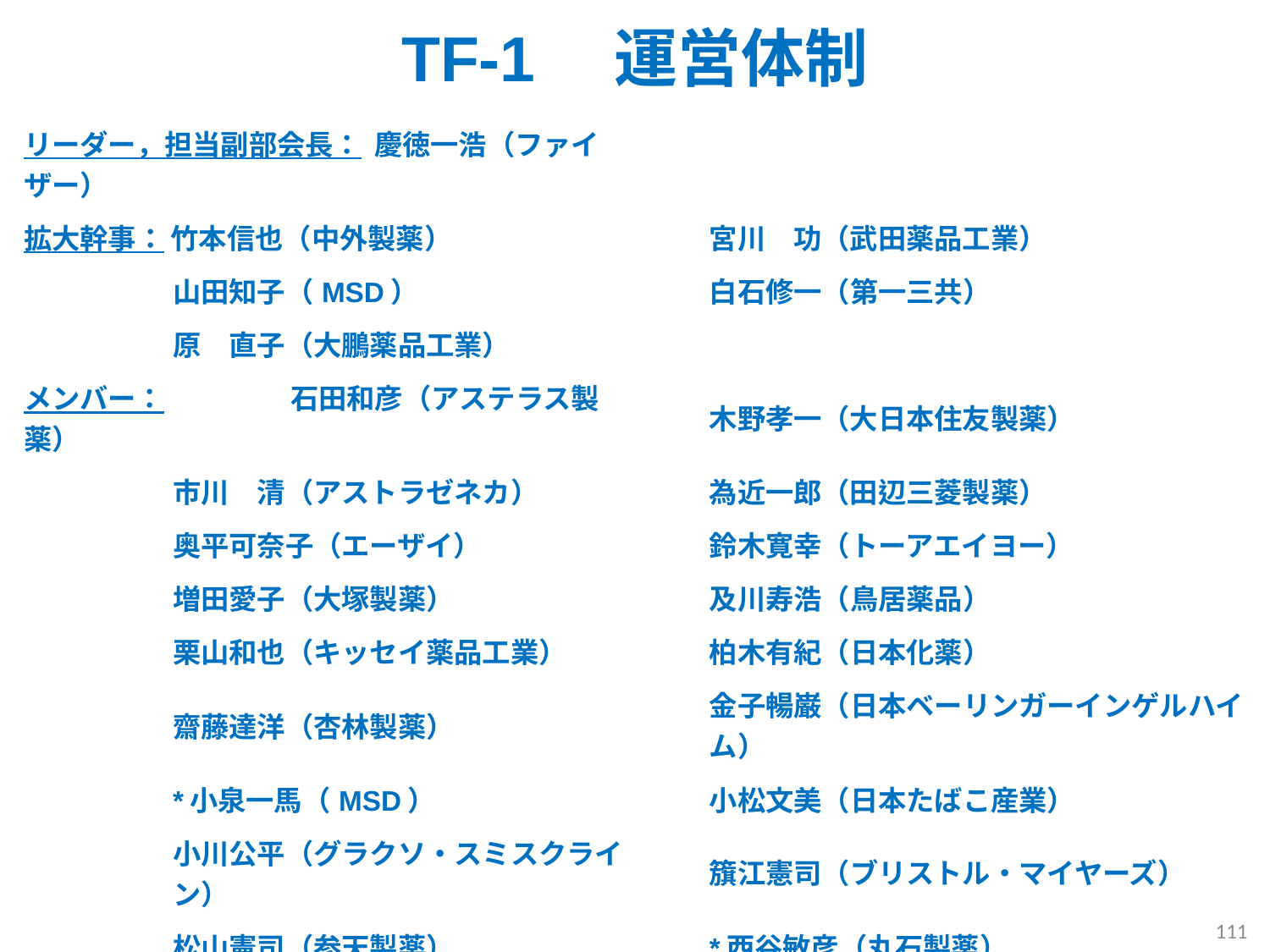

# TF-1　運営体制
| リーダー，担当副部会長： 慶徳一浩（ファイザー） |  |
| --- | --- |
| 拡大幹事： 竹本信也（中外製薬） | 宮川　功（武田薬品工業） |
| 山田知子（MSD） | 白石修一（第一三共） |
| 原　直子（大鵬薬品工業） |  |
| メンバー： 石田和彦（アステラス製薬） | 木野孝一（大日本住友製薬） |
| 市川　清（アストラゼネカ） | 為近一郎（田辺三菱製薬） |
| 奥平可奈子（エーザイ） | 鈴木寛幸（トーアエイヨー） |
| 増田愛子（大塚製薬） | 及川寿浩（鳥居薬品） |
| 栗山和也（キッセイ薬品工業） | 柏木有紀（日本化薬） |
| 齋藤達洋（杏林製薬） | 金子暢巌（日本ベーリンガーインゲルハイム） |
| \*小泉一馬（MSD） | 小松文美（日本たばこ産業） |
| 小川公平（グラクソ・スミスクライン） | 籏江憲司（ブリストル・マイヤーズ） |
| 松山憲司（参天製薬） | \*西谷敏彦（丸石製薬） |
| 馬場正樹（千寿製薬） | 富永泰史（Meiji Seika ファルマ） |
| 小畑清隆（大正製薬） | 末永佳代（ヤクルト本社） |
|  | 小林　恵（ヤンセン ファーマ） |
| 担当副部会長： 熊野伸策（旭化成ファーマ）　　\*：副部会長，他のタスク，チームからの専門家 |  |
111